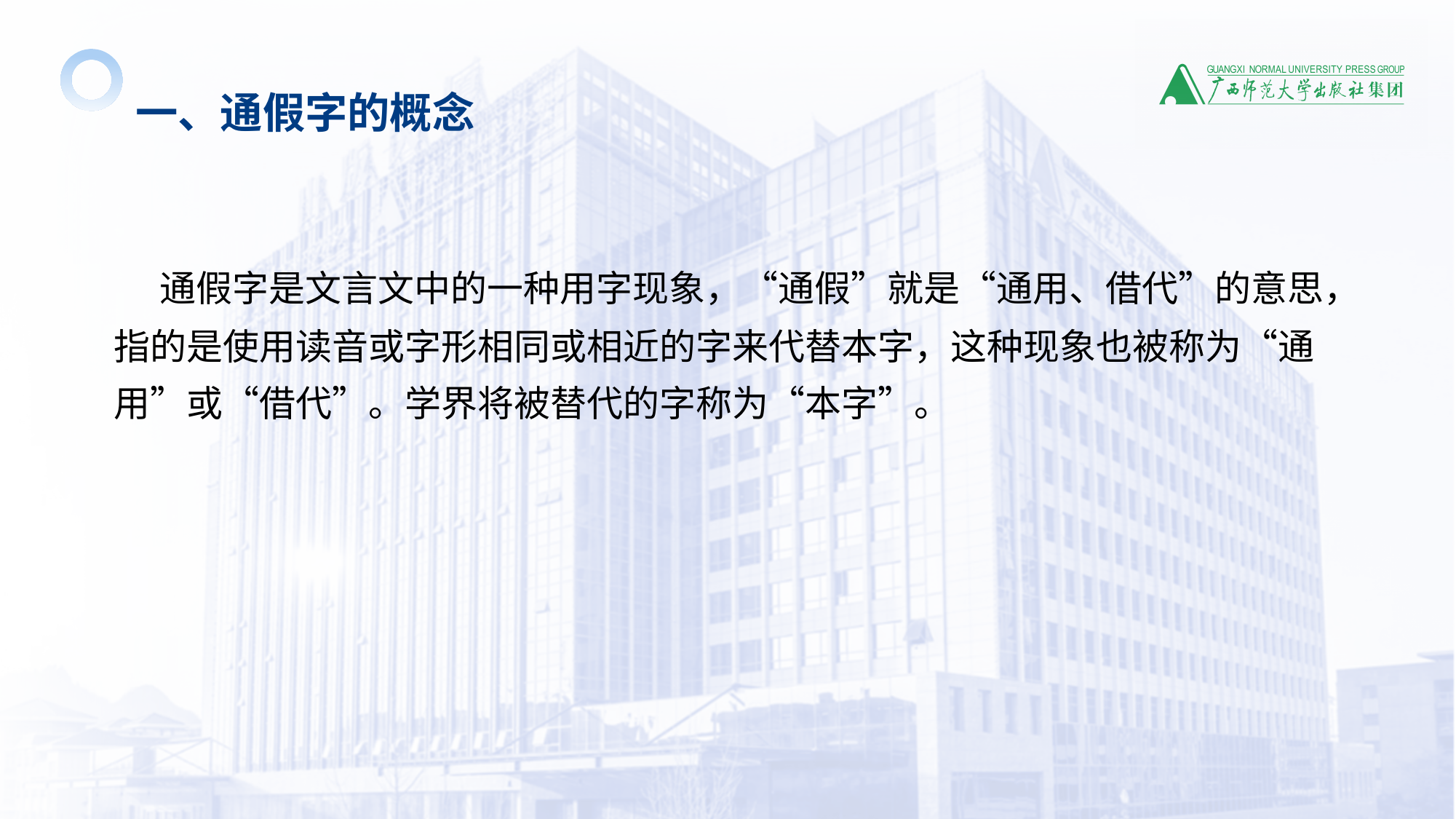

一、通假字的概念

    通假字是文言文中的一种用字现象，“通假”就是“通用、借代”的意思，指的是使用读音或字形相同或相近的字来代替本字，这种现象也被称为“通用”或“借代”。学界将被替代的字称为“本字”。